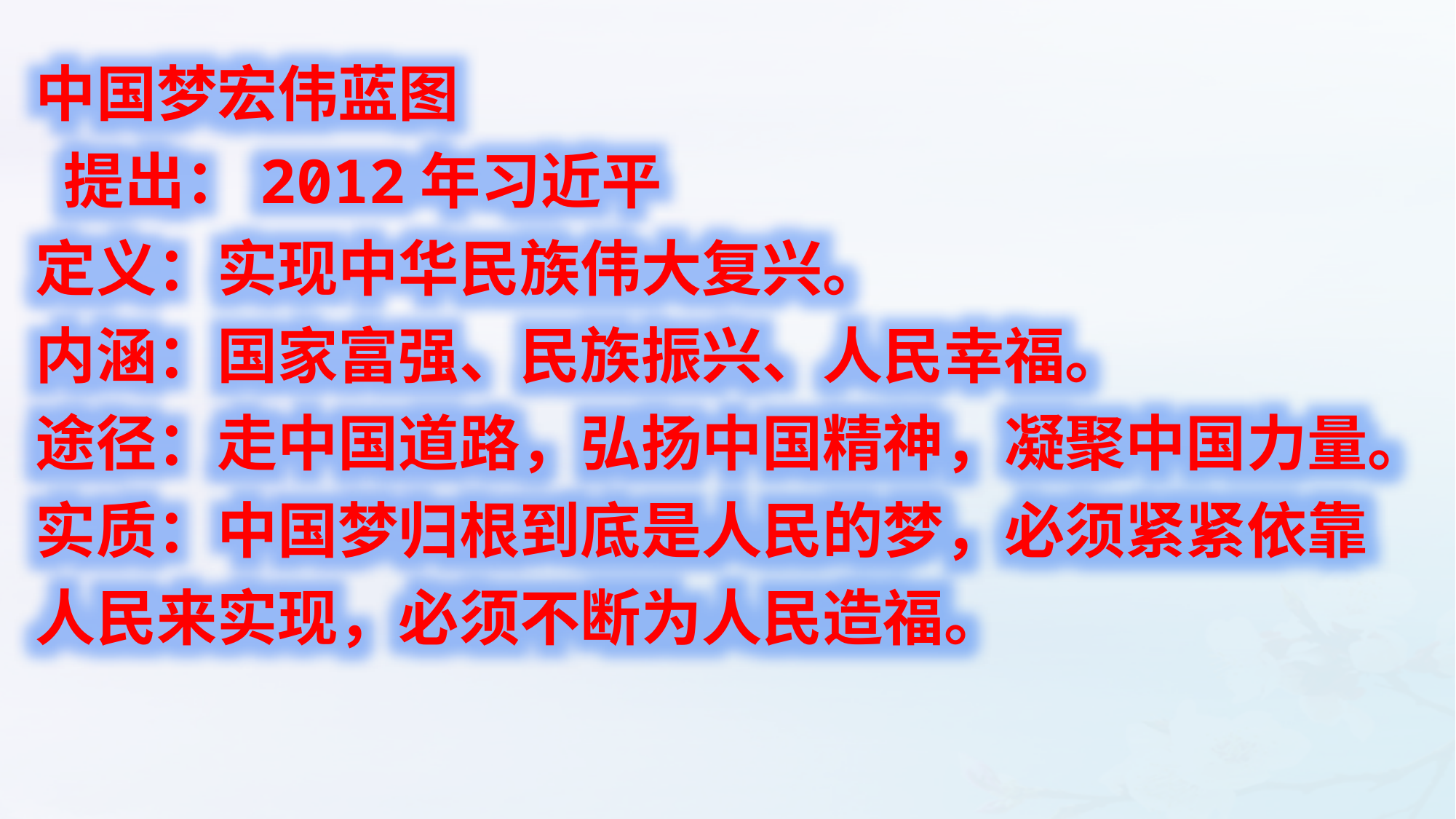

中国梦宏伟蓝图
 提出：2012年习近平
定义：实现中华民族伟大复兴。
内涵：国家富强、民族振兴、人民幸福。
途径：走中国道路，弘扬中国精神，凝聚中国力量。
实质：中国梦归根到底是人民的梦，必须紧紧依靠人民来实现，必须不断为人民造福。